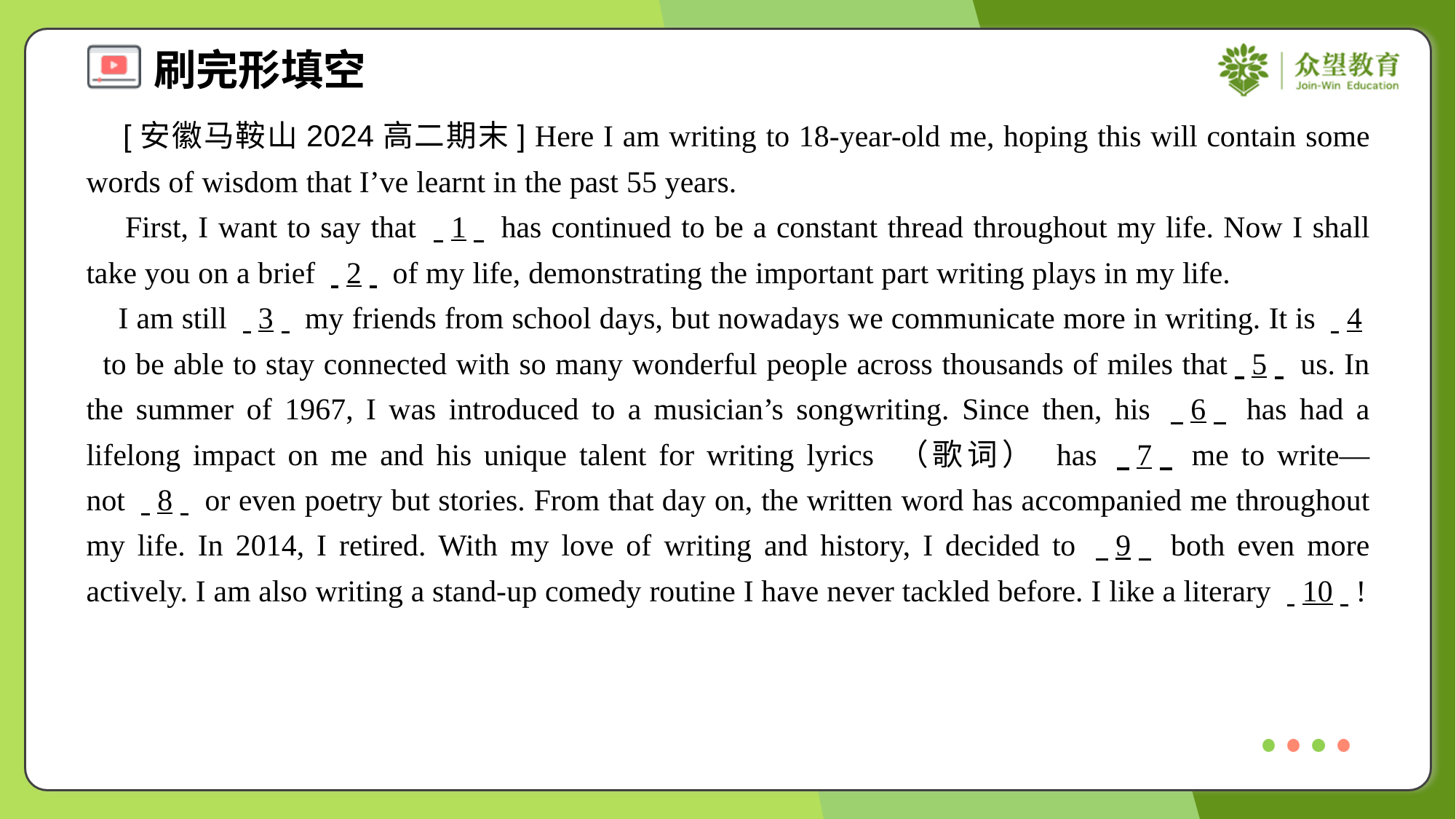

[安徽马鞍山2024高二期末] Here I am writing to 18-year-old me, hoping this will contain some words of wisdom that I’ve learnt in the past 55 years.
    First, I want to say that . .1. . has continued to be a constant thread throughout my life. Now I shall take you on a brief . .2. . of my life, demonstrating the important part writing plays in my life.
    I am still . .3. . my friends from school days, but nowadays we communicate more in writing. It is . .4. . to be able to stay connected with so many wonderful people across thousands of miles that. .5. . us. In the summer of 1967, I was introduced to a musician’s songwriting. Since then, his . .6. . has had a lifelong impact on me and his unique talent for writing lyrics （歌词） has . .7. . me to write—not . .8. . or even poetry but stories. From that day on, the written word has accompanied me throughout my life. In 2014, I retired. With my love of writing and history, I decided to . .9. . both even more actively. I am also writing a stand-up comedy routine I have never tackled before. I like a literary . .10. .!